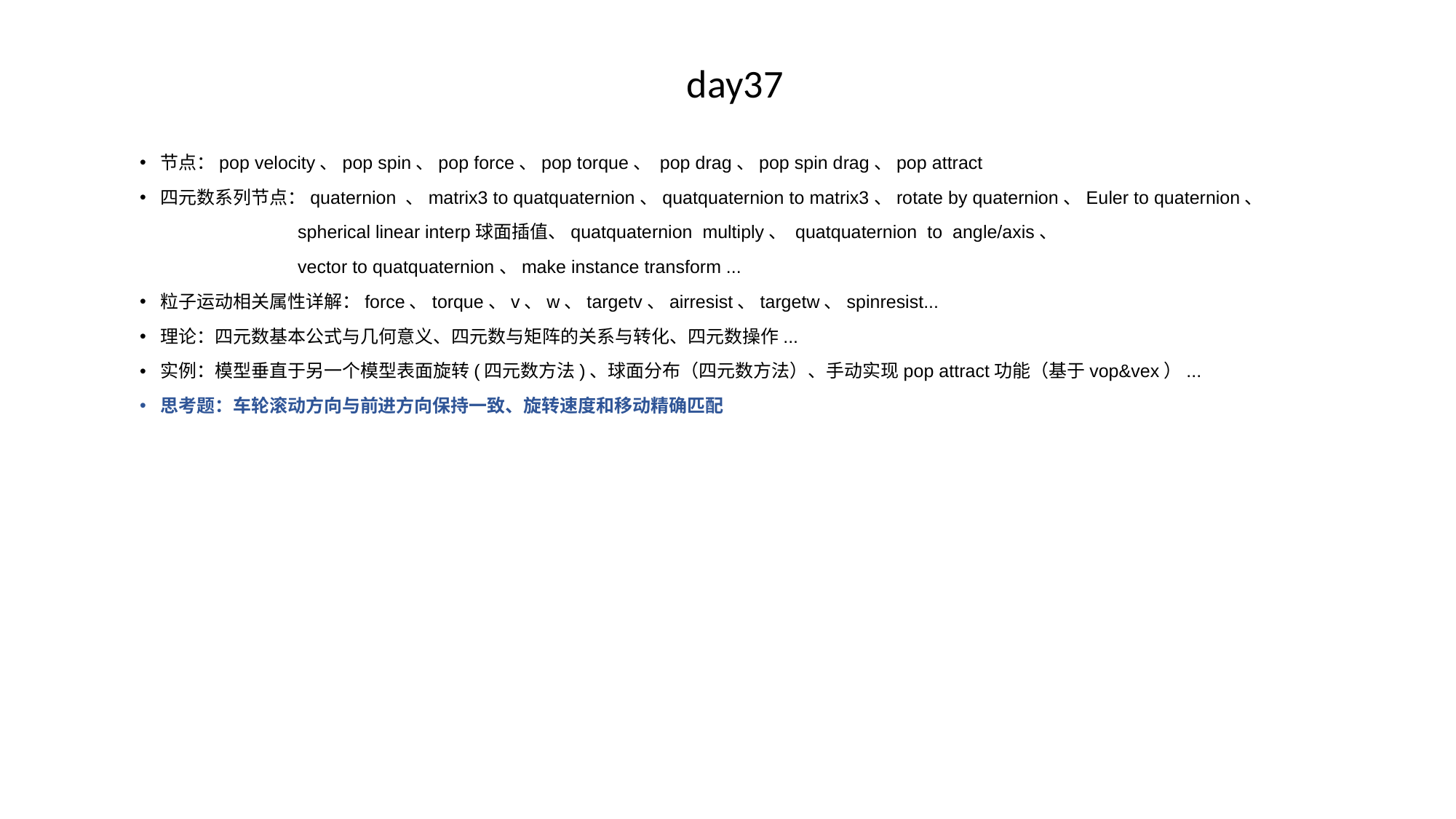

# day37
节点：pop velocity、pop spin、pop force、pop torque、 pop drag、pop spin drag、pop attract
四元数系列节点：quaternion 、matrix3 to quatquaternion、quatquaternion to matrix3、rotate by quaternion、Euler to quaternion、
                               spherical linear interp球面插值、quatquaternion  multiply、 quatquaternion  to  angle/axis、
                               vector to quatquaternion、make instance transform ...
粒子运动相关属性详解：force、torque、v、w、targetv、airresist、targetw、spinresist...
理论：四元数基本公式与几何意义、四元数与矩阵的关系与转化、四元数操作...
实例：模型垂直于另一个模型表面旋转(四元数方法)、球面分布（四元数方法）、手动实现pop attract功能（基于vop&vex）...
思考题：车轮滚动方向与前进方向保持一致、旋转速度和移动精确匹配